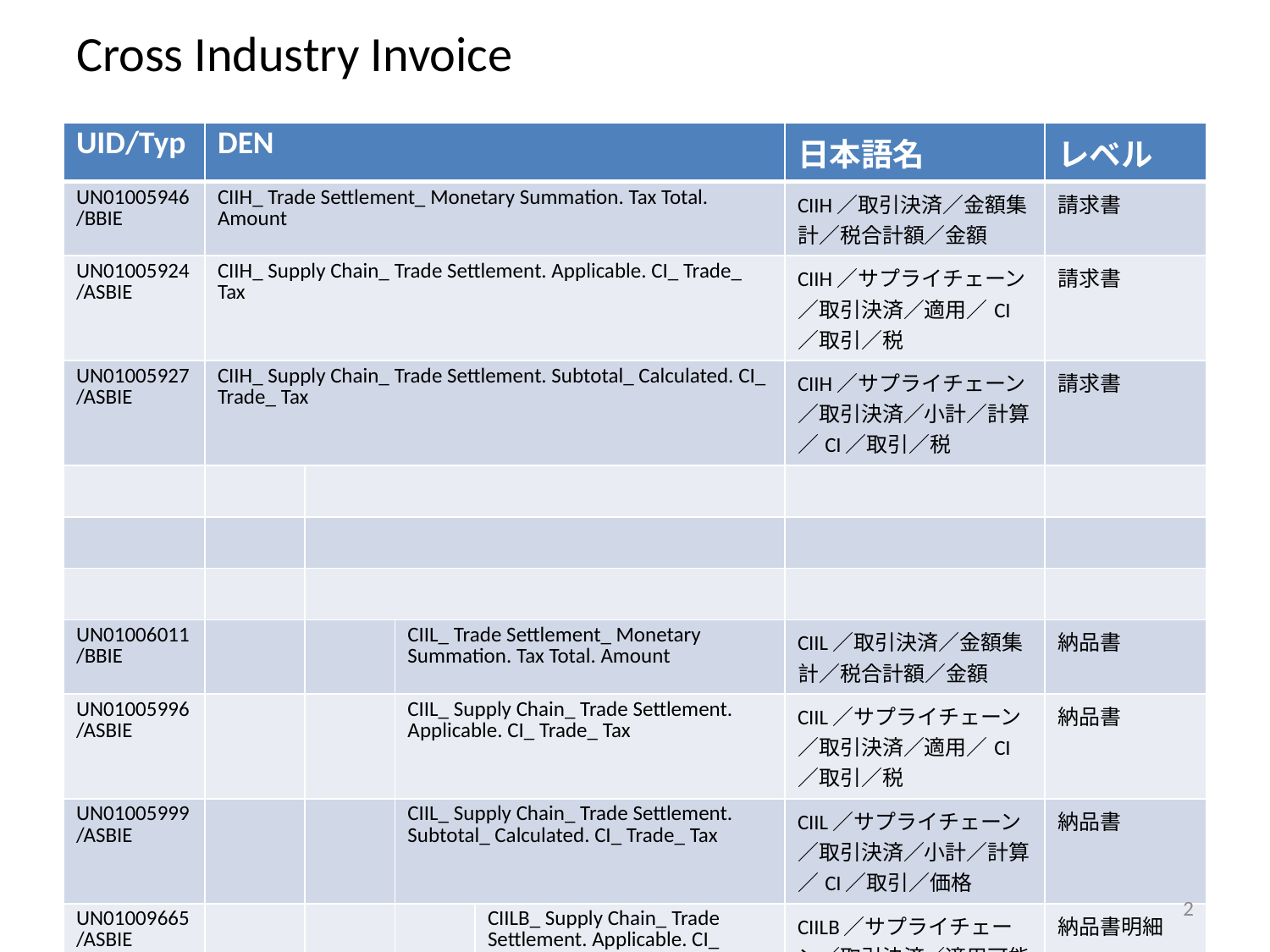

# Cross Industry Invoice
| UID/Typ | DEN |  |  |  | 日本語名 | レベル |
| --- | --- | --- | --- | --- | --- | --- |
| UN01005946 /BBIE | CIIH\_ Trade Settlement\_ Monetary Summation. Tax Total. Amount |  |  |  | CIIH／取引決済／金額集計／税合計額／金額 | 請求書 |
| UN01005924 /ASBIE | CIIH\_ Supply Chain\_ Trade Settlement. Applicable. CI\_ Trade\_ Tax |  |  |  | CIIH／サプライチェーン／取引決済／適用／CI／取引／税 | 請求書 |
| UN01005927/ASBIE | CIIH\_ Supply Chain\_ Trade Settlement. Subtotal\_ Calculated. CI\_ Trade\_ Tax |  |  |  | CIIH／サプライチェーン／取引決済／小計／計算／CI／取引／税 | 請求書 |
|  |  |  |  |  |  |  |
|  |  |  |  |  |  |  |
|  |  |  |  |  |  |  |
| UN01006011 /BBIE |  |  | CIIL\_ Trade Settlement\_ Monetary Summation. Tax Total. Amount |  | CIIL／取引決済／金額集計／税合計額／金額 | 納品書 |
| UN01005996 /ASBIE |  |  | CIIL\_ Supply Chain\_ Trade Settlement. Applicable. CI\_ Trade\_ Tax |  | CIIL／サプライチェーン／取引決済／適用／CI／取引／税 | 納品書 |
| UN01005999 /ASBIE |  |  | CIIL\_ Supply Chain\_ Trade Settlement. Subtotal\_ Calculated. CI\_ Trade\_ Tax |  | CIIL／サプライチェーン／取引決済／小計／計算／CI／取引／価格 | 納品書 |
| UN01009665 /ASBIE |  |  |  | CIILB\_ Supply Chain\_ Trade Settlement. Applicable. CI\_ Trade\_ Tax | CIILB／サプライチェーン／取引決済／適用可能／CI／取引／税 | 納品書明細 |
2